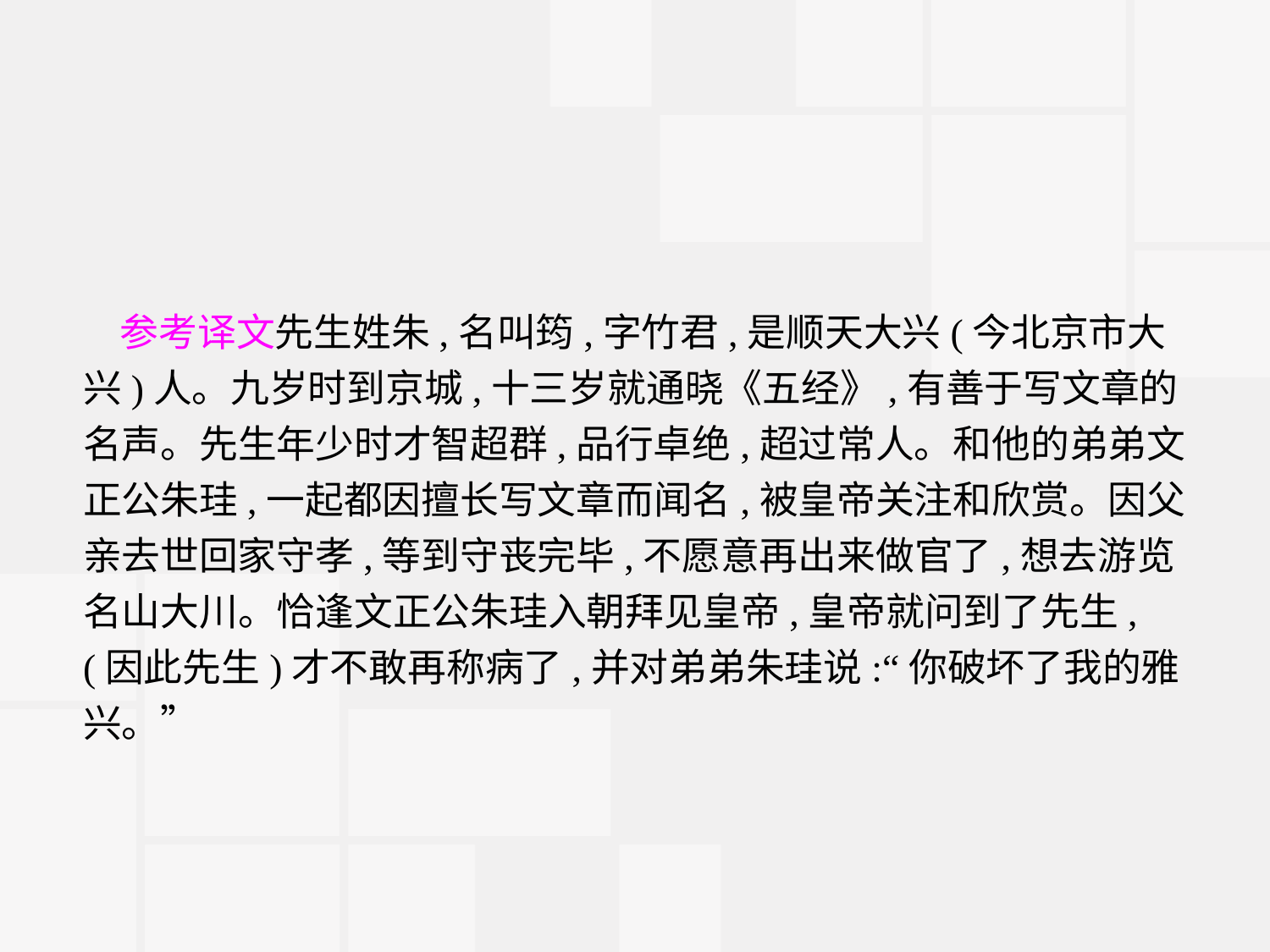

参考译文先生姓朱,名叫筠,字竹君,是顺天大兴(今北京市大兴)人。九岁时到京城,十三岁就通晓《五经》,有善于写文章的名声。先生年少时才智超群,品行卓绝,超过常人。和他的弟弟文正公朱珪,一起都因擅长写文章而闻名,被皇帝关注和欣赏。因父亲去世回家守孝,等到守丧完毕,不愿意再出来做官了,想去游览名山大川。恰逢文正公朱珪入朝拜见皇帝,皇帝就问到了先生,(因此先生)才不敢再称病了,并对弟弟朱珪说:“你破坏了我的雅兴。”